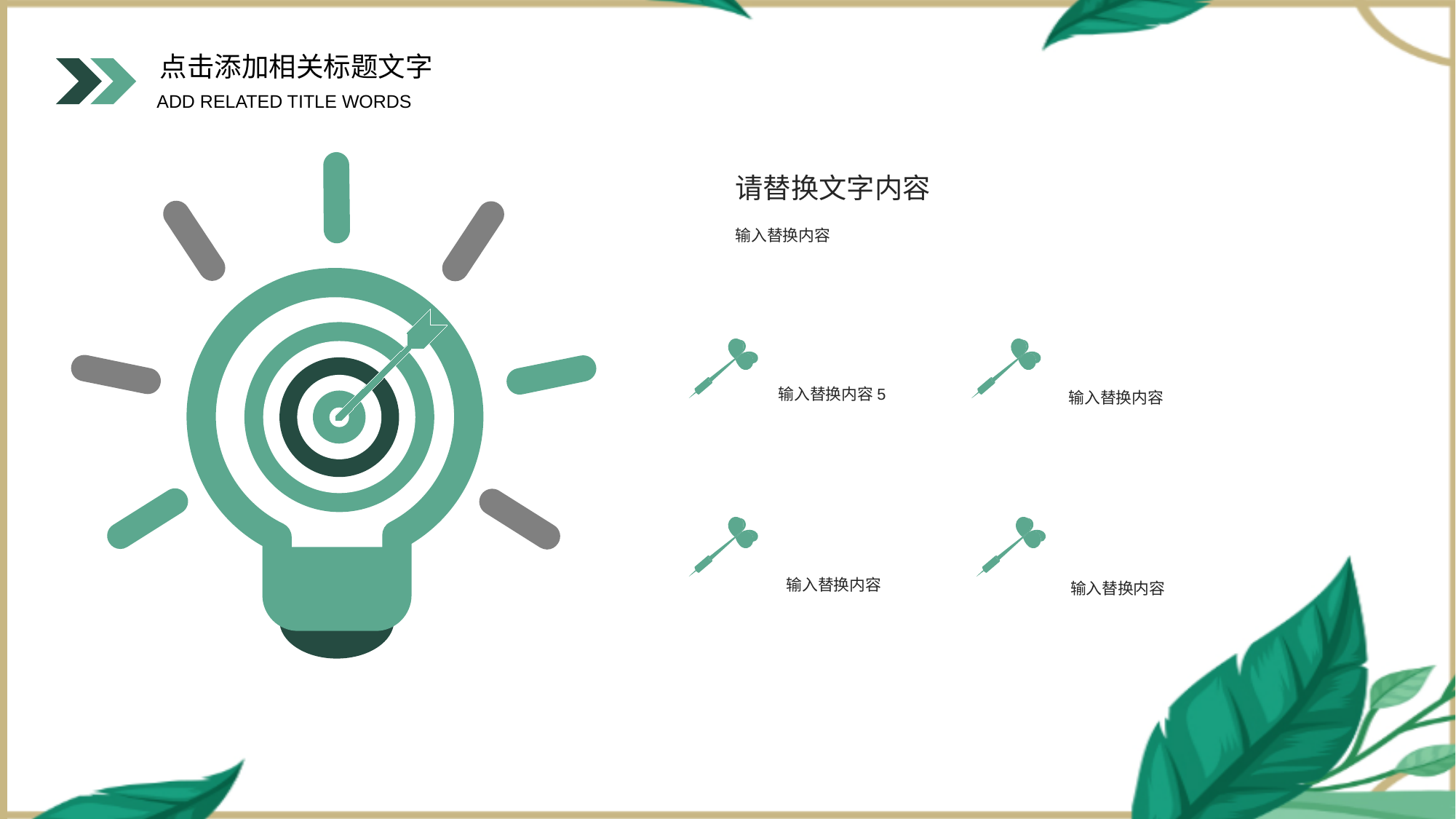

请替换文字内容
输入替换内容

输入替换内容5
输入替换内容

输入替换内容
输入替换内容